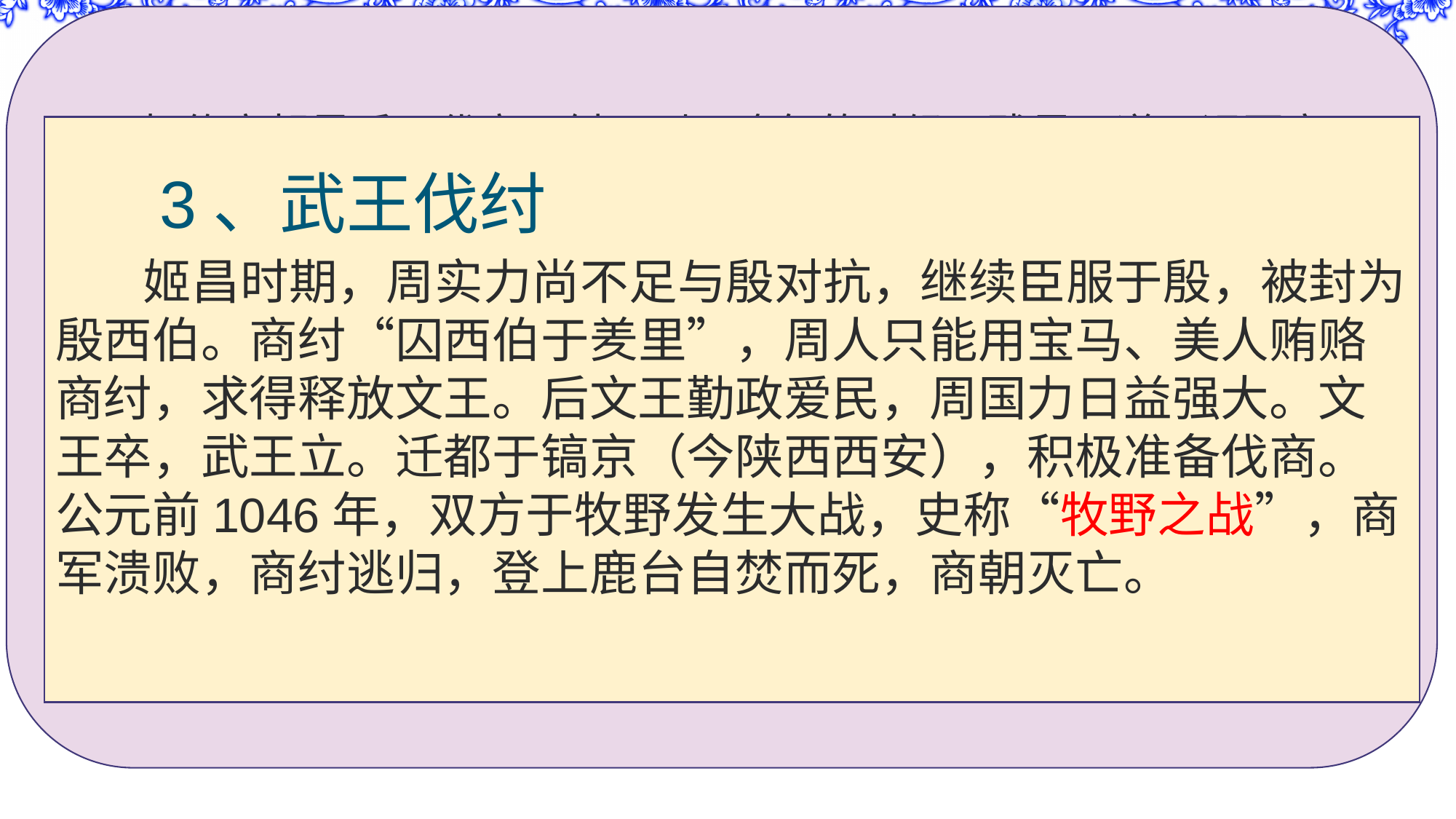

相传商朝最后一代帝王纣王到了晚年的时候，残暴无道，误国害民，大臣们多次劝谏，纣王都不理会，听不进去。于是箕子、比干、微子三个人就到一起合计。箕子是商纣王的叔父，在朝中的官是太师；比干，也是商纣王的叔父，在朝中位高权重，他是商朝的少师，相当于国家的丞相；微子，是商纣王的“庶兄”，就是商纣王同父异母的哥哥。微子的母亲不是册封过的正夫人，地位比较低，所以他虽为兄长，却不能继承王位。孔子说“殷有三仁焉”，就是指的箕子、比干、微子这三个人。微子、箕子、比干他们三人一起合计，微子认为国家成这个样子，不好办了，没有希望了，他要离开朝歌出走。箕子说，我们暂时是没有办法来改变现状的，最好先保护好自己，以后伺机而动。于是他披头散发，装疯卖傻。

       姬昌时期，周实力尚不足与殷对抗，继续臣服于殷，被封为殷西伯。商纣“囚西伯于羑里”，周人只能用宝马、美人贿赂商纣，求得释放文王。后文王勤政爱民，周国力日益强大。文王卒，武王立。迁都于镐京（今陕西西安），积极准备伐商。公元前1046年，双方于牧野发生大战，史称“牧野之战”，商军溃败，商纣逃归，登上鹿台自焚而死，商朝灭亡。
3、武王伐纣
         比干说：“主上有过错，老百姓遭受磨难，当臣子的不去劝谏，就是不忠；怕死不说，就是不勇。为了国家社稷就是丢掉生命，也是值得的，也算是大忠大勇！”于是他就亲自去进谏商纣王，毅然登上摘星楼，劝谏纣王洗心革面、重整朝纲。先是说，后是喊，最后是骂，一连三天强谏不走，以死抗争。这样一连三天，把商纣王弄得恼羞成怒。纣王说：“我听说圣人的心有七个孔窍，我倒要看看你的心是什么样子！”命令卫士将比干的肚子剖开，挖出心脏。
       商末纣王荒淫无道，又用残酷的刑罚镇压人民，社会矛盾激化。君子去，小人来。
       在这种情况下，周边部落趁机内侵，纣王刚愎自用，进行大规模战争。之后纣王虽平定了东南夷，商朝的国力却因此消耗殆尽。而这时，渭水流域的周族强大起来。